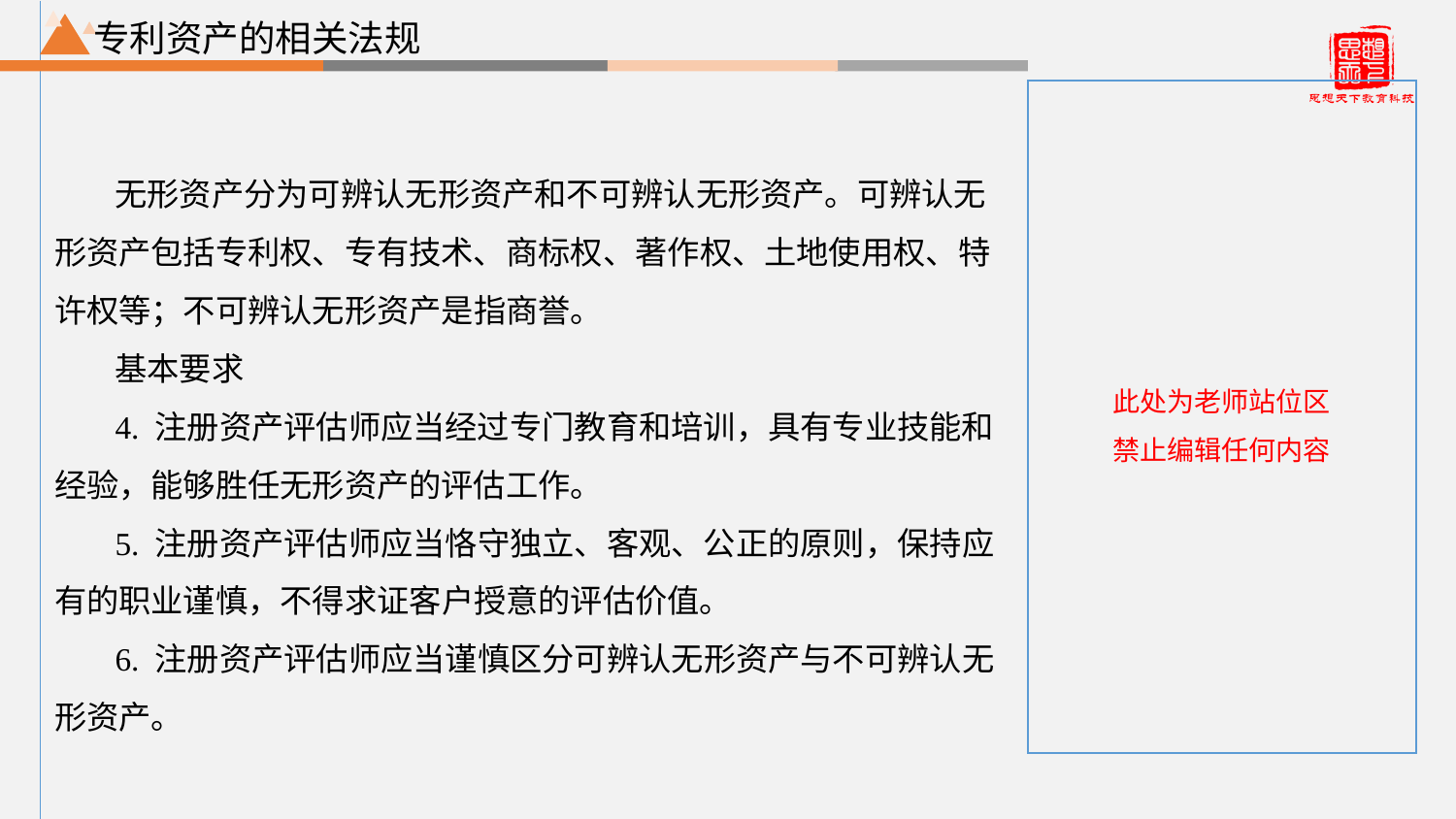

专利资产的相关法规
无形资产分为可辨认无形资产和不可辨认无形资产。可辨认无形资产包括专利权、专有技术、商标权、著作权、土地使用权、特许权等；不可辨认无形资产是指商誉。
基本要求
4. 注册资产评估师应当经过专门教育和培训，具有专业技能和经验，能够胜任无形资产的评估工作。
5. 注册资产评估师应当恪守独立、客观、公正的原则，保持应有的职业谨慎，不得求证客户授意的评估价值。
6. 注册资产评估师应当谨慎区分可辨认无形资产与不可辨认无形资产。
44